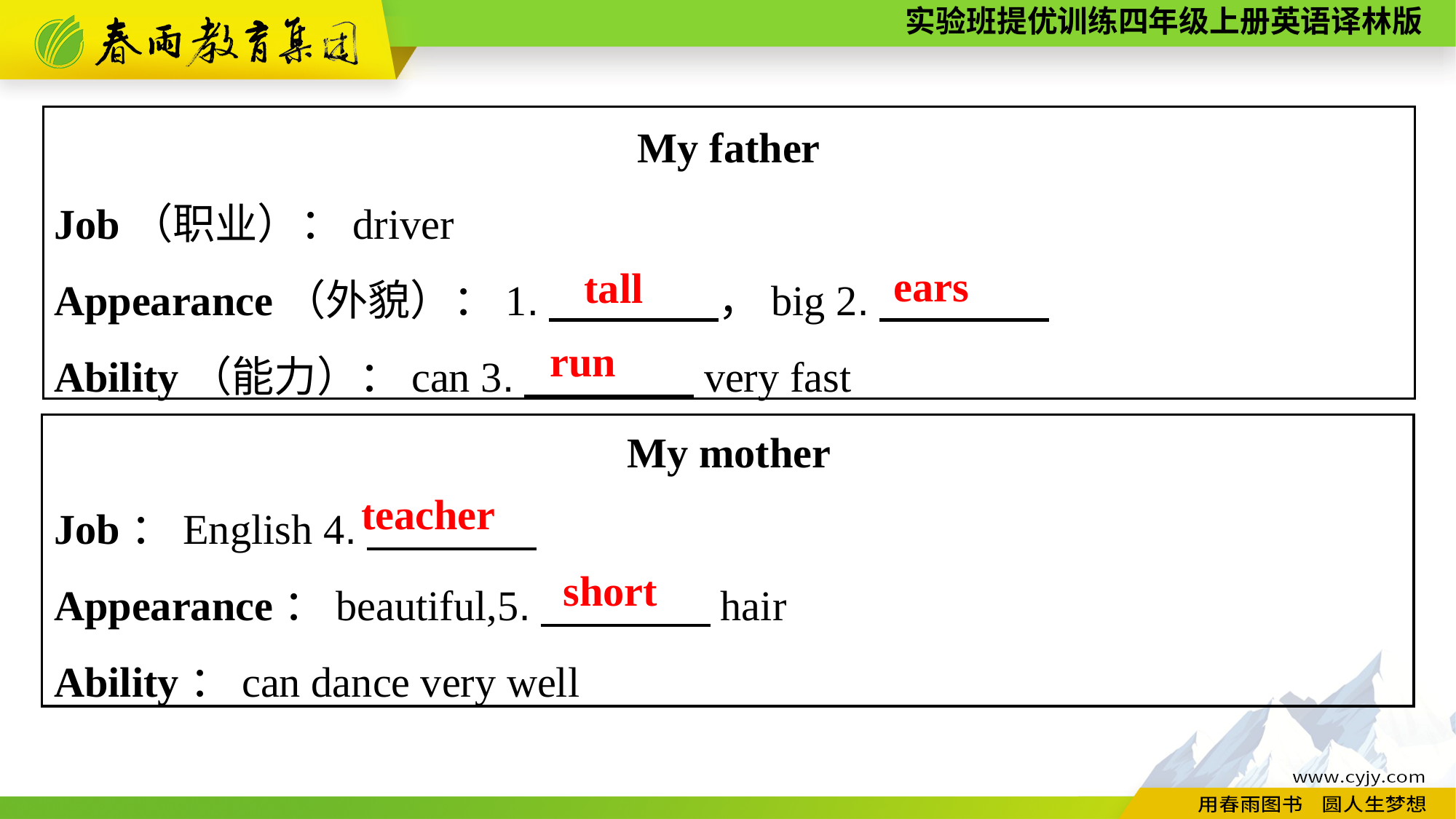

My father
Job（职业）：driver
Appearance（外貌）：1.　　　　，big 2.　　　。
Ability（能力）：can 3.　　　　very fast
My mother
Job：English 4.　　　。
Appearance：beautiful,5.　　　　hair
Ability：can dance very well

ears
tall
run

teacher
short